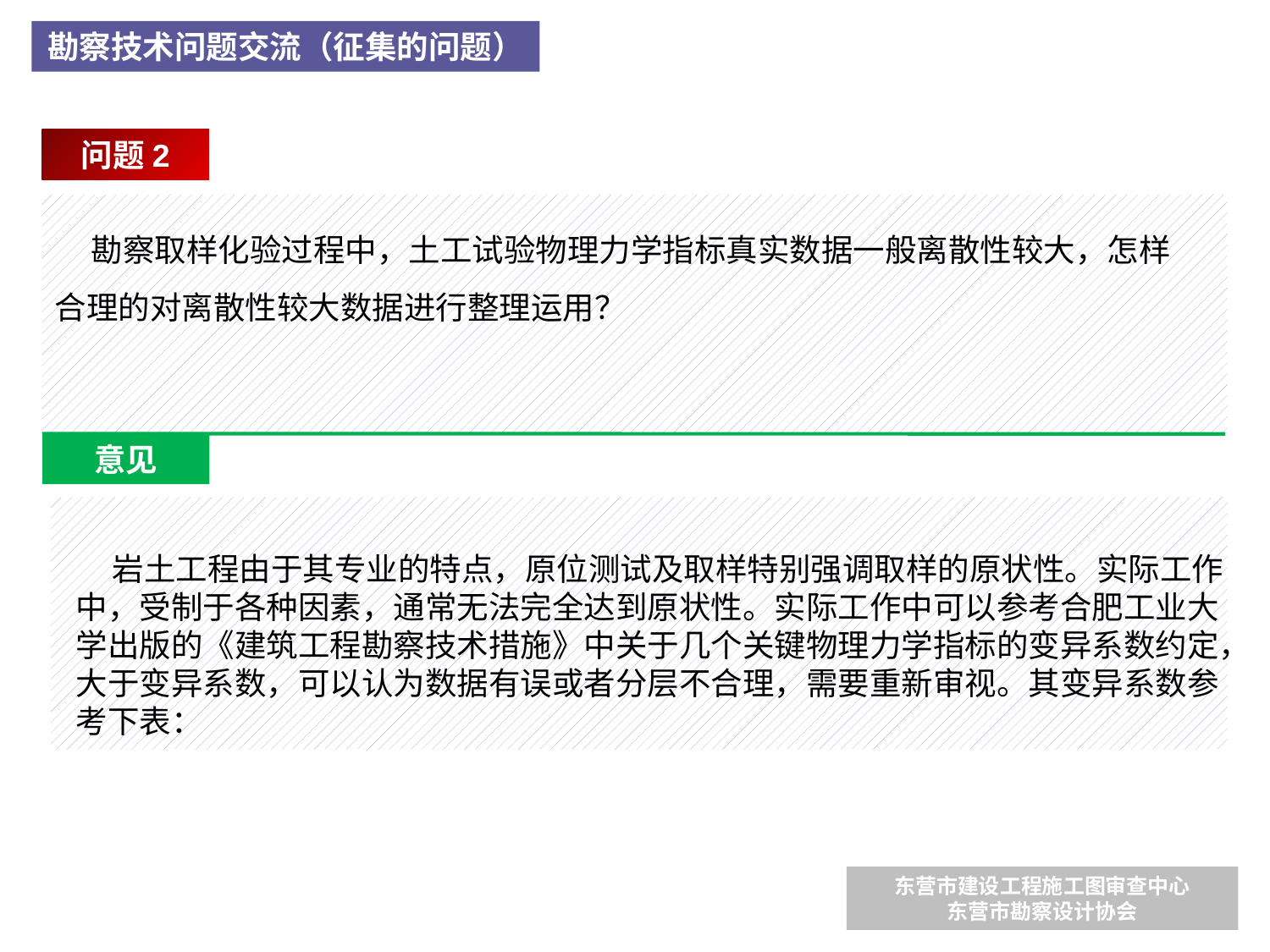

勘察技术问题交流（征集的问题）
问题2

    勘察取样化验过程中，土工试验物理力学指标真实数据一般离散性较大，怎样合理的对离散性较大数据进行整理运用？
意见

    岩土工程由于其专业的特点，原位测试及取样特别强调取样的原状性。实际工作中，受制于各种因素，通常无法完全达到原状性。实际工作中可以参考合肥工业大学出版的《建筑工程勘察技术措施》中关于几个关键物理力学指标的变异系数约定，大于变异系数，可以认为数据有误或者分层不合理，需要重新审视。其变异系数参考下表：

东营市建设工程施工图审查中心
东营市勘察设计协会